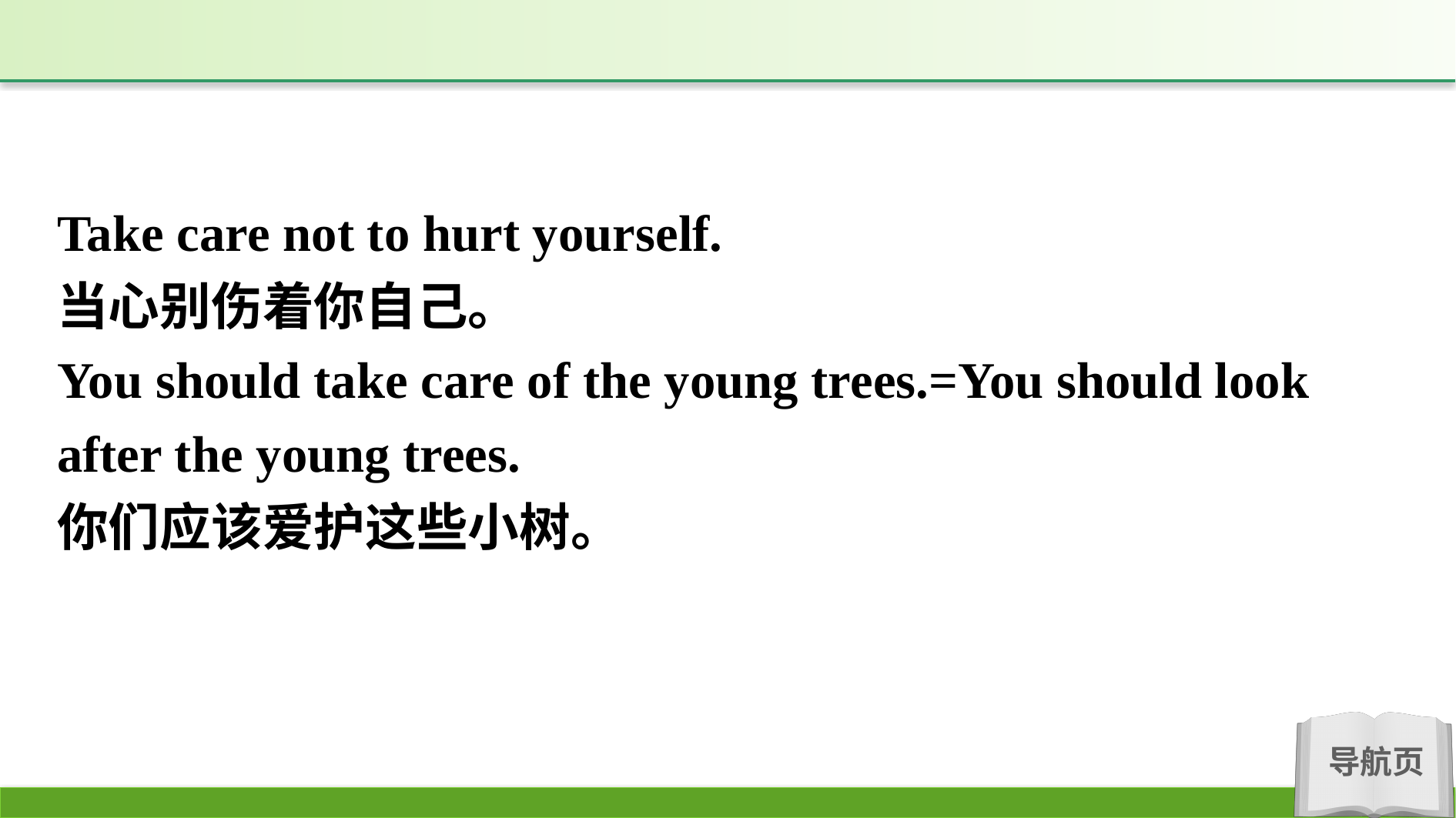

Take care not to hurt yourself.
当心别伤着你自己。
You should take care of the young trees.=You should look after the young trees.
你们应该爱护这些小树。